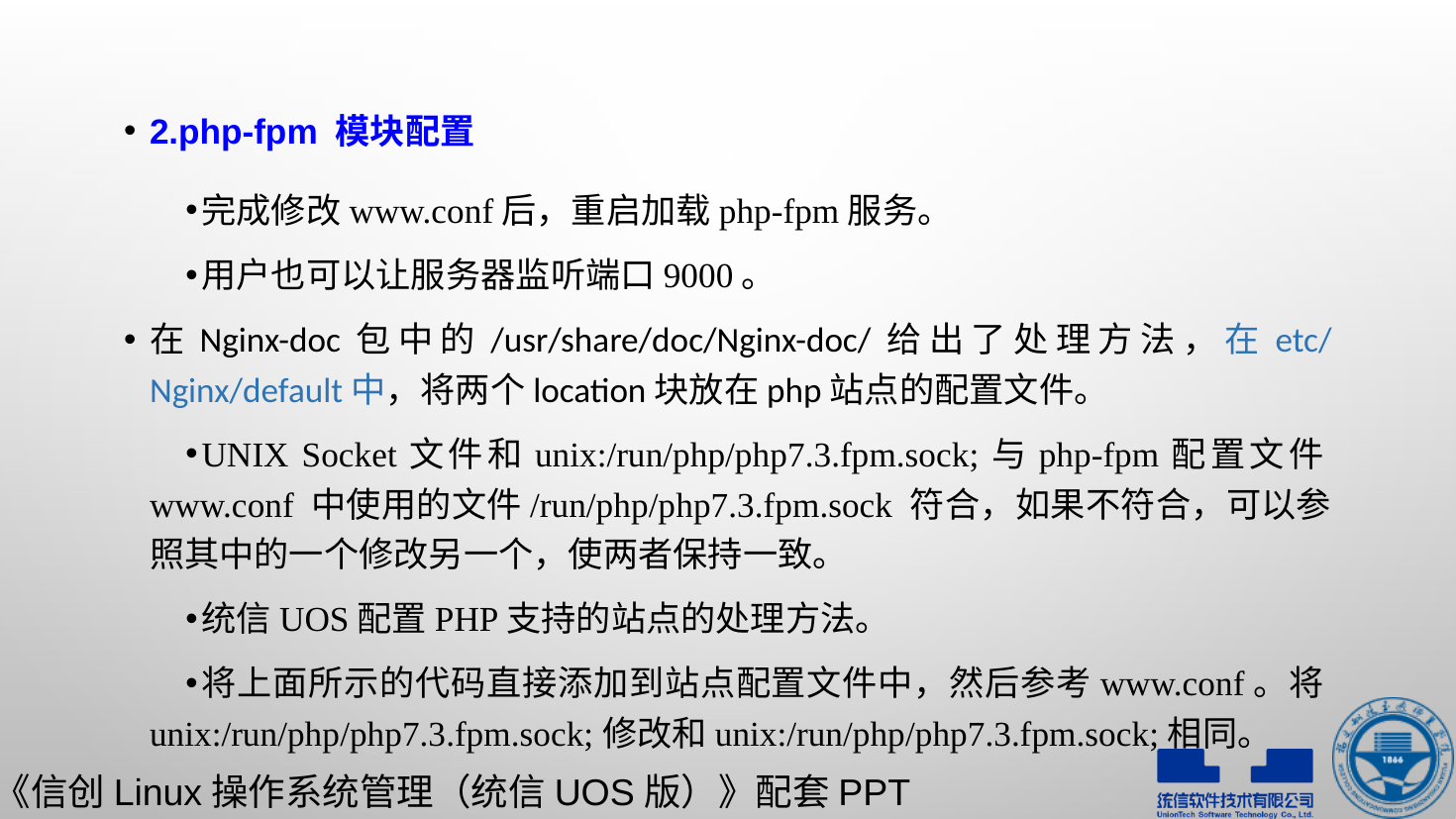

2.php-fpm 模块配置
完成修改www.conf后，重启加载php-fpm服务。
用户也可以让服务器监听端口9000。
在Nginx-doc包中的/usr/share/doc/Nginx-doc/给出了处理方法，在etc/Nginx/default中，将两个location块放在php站点的配置文件。
UNIX Socket文件和unix:/run/php/php7.3.fpm.sock;与php-fpm配置文件www.conf 中使用的文件/run/php/php7.3.fpm.sock 符合，如果不符合，可以参照其中的一个修改另一个，使两者保持一致。
统信UOS配置PHP支持的站点的处理方法。
将上面所示的代码直接添加到站点配置文件中，然后参考www.conf。将unix:/run/php/php7.3.fpm.sock;修改和unix:/run/php/php7.3.fpm.sock;相同。